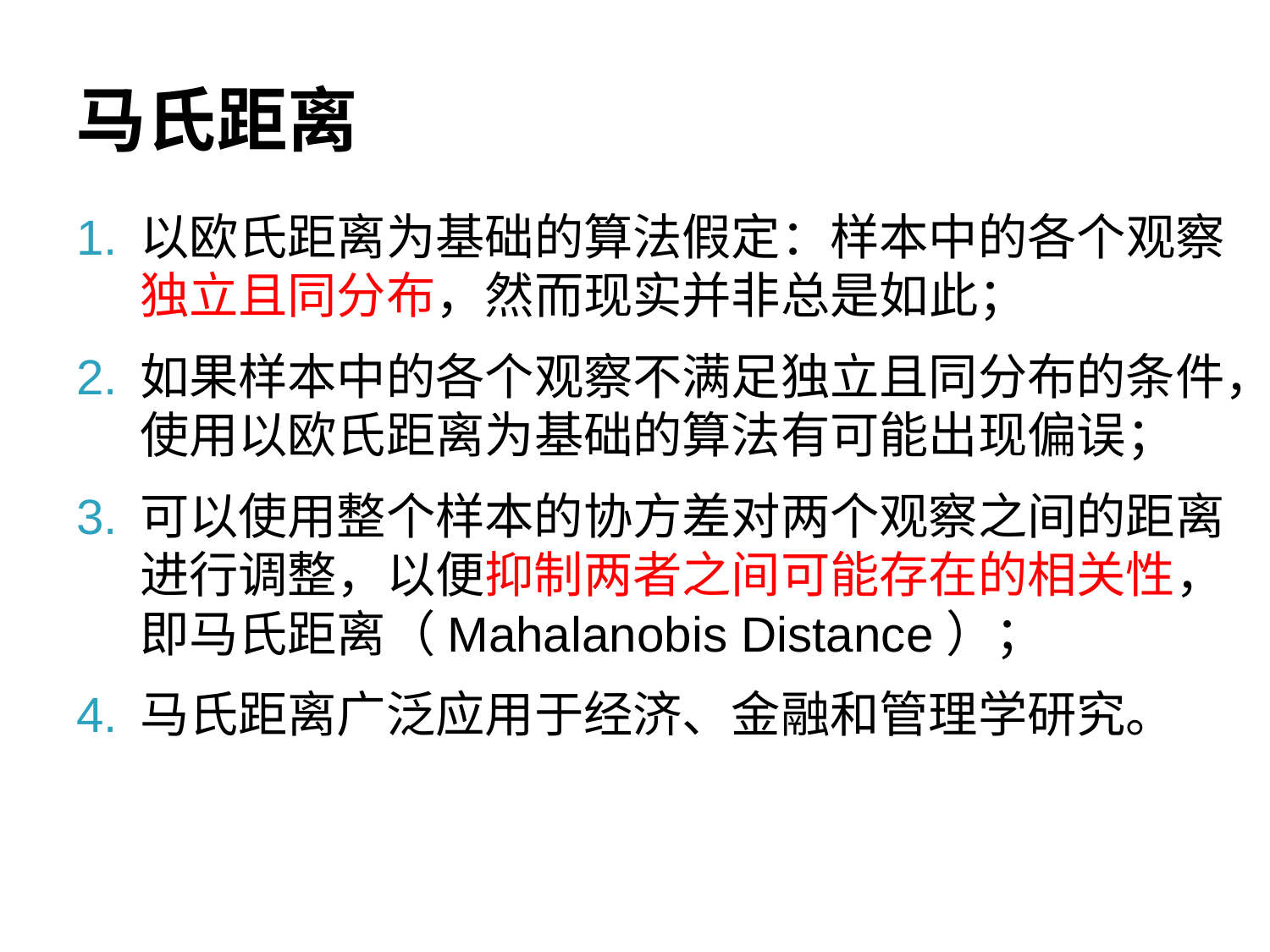

# 马氏距离
以欧氏距离为基础的算法假定：样本中的各个观察独立且同分布，然而现实并非总是如此；
如果样本中的各个观察不满足独立且同分布的条件，使用以欧氏距离为基础的算法有可能出现偏误；
可以使用整个样本的协方差对两个观察之间的距离进行调整，以便抑制两者之间可能存在的相关性，即马氏距离（Mahalanobis Distance）；
马氏距离广泛应用于经济、金融和管理学研究。